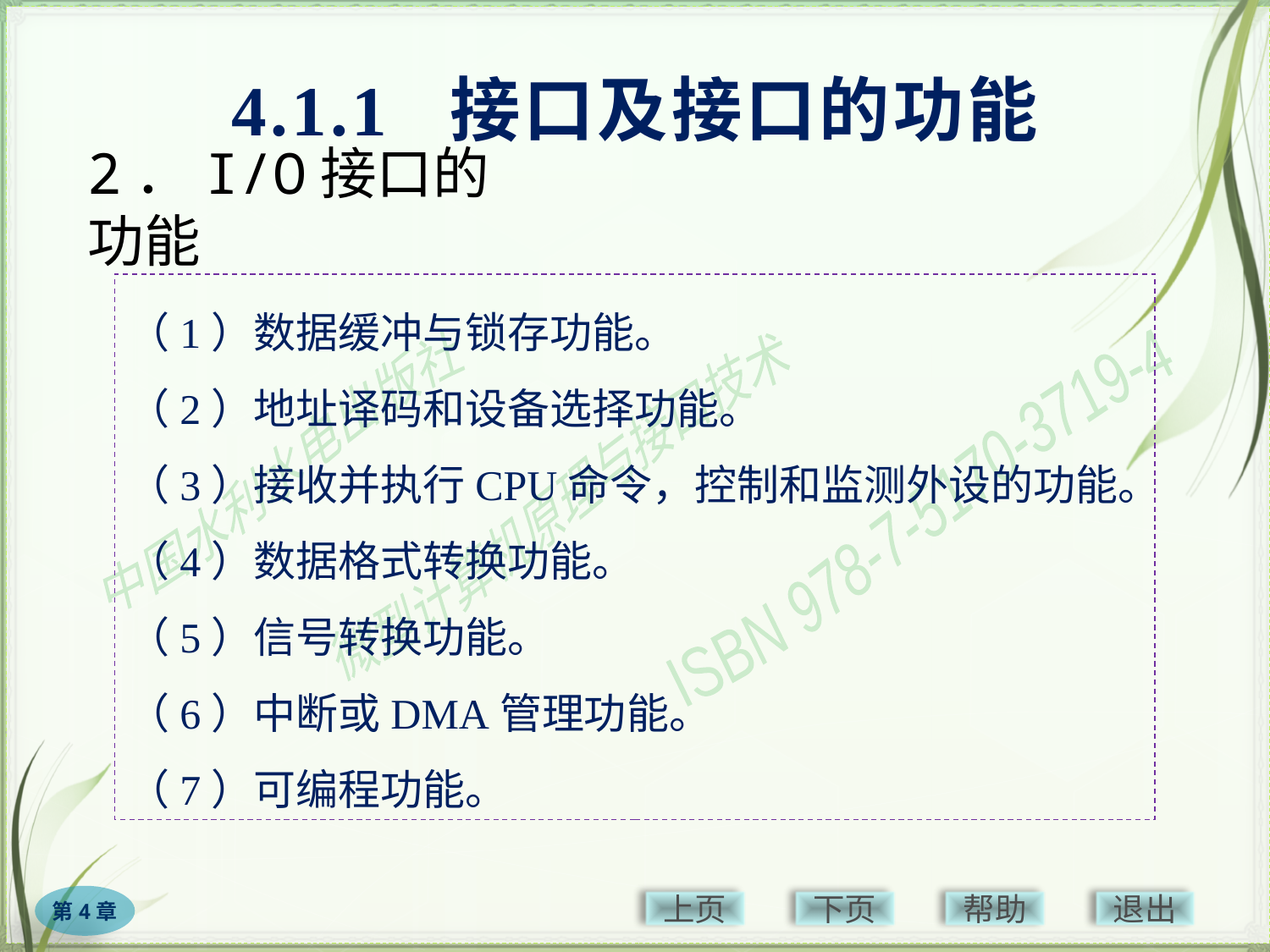

4.1.1  接口及接口的功能
# 2．I/O接口的功能
（1）数据缓冲与锁存功能。
（2）地址译码和设备选择功能。
（3）接收并执行CPU命令，控制和监测外设的功能。
（4）数据格式转换功能。
（5）信号转换功能。
（6）中断或DMA管理功能。
（7）可编程功能。